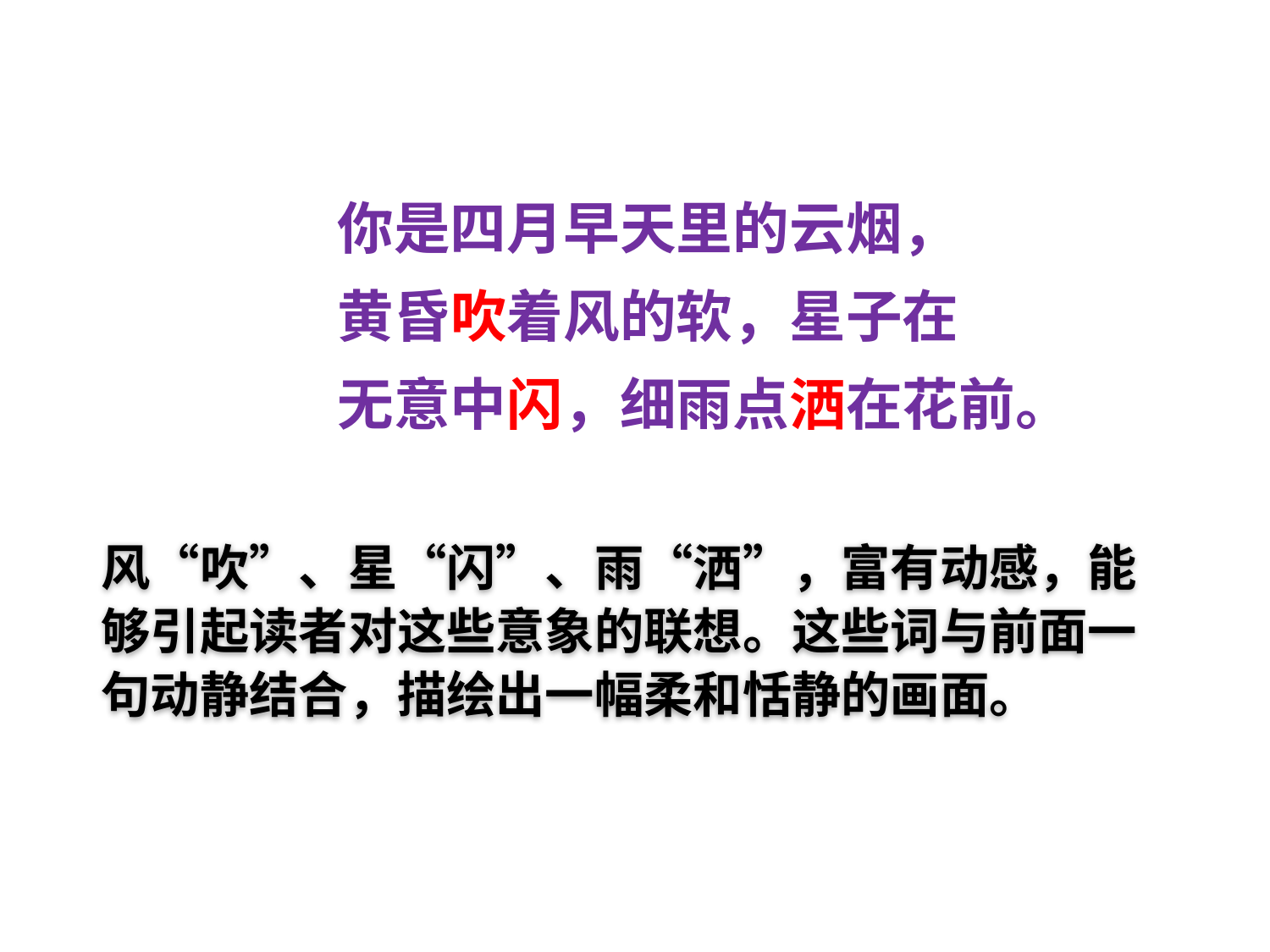

你是四月早天里的云烟，
黄昏吹着风的软，星子在
无意中闪，细雨点洒在花前。
风“吹”、星“闪”、雨“洒”，富有动感，能够引起读者对这些意象的联想。这些词与前面一句动静结合，描绘出一幅柔和恬静的画面。